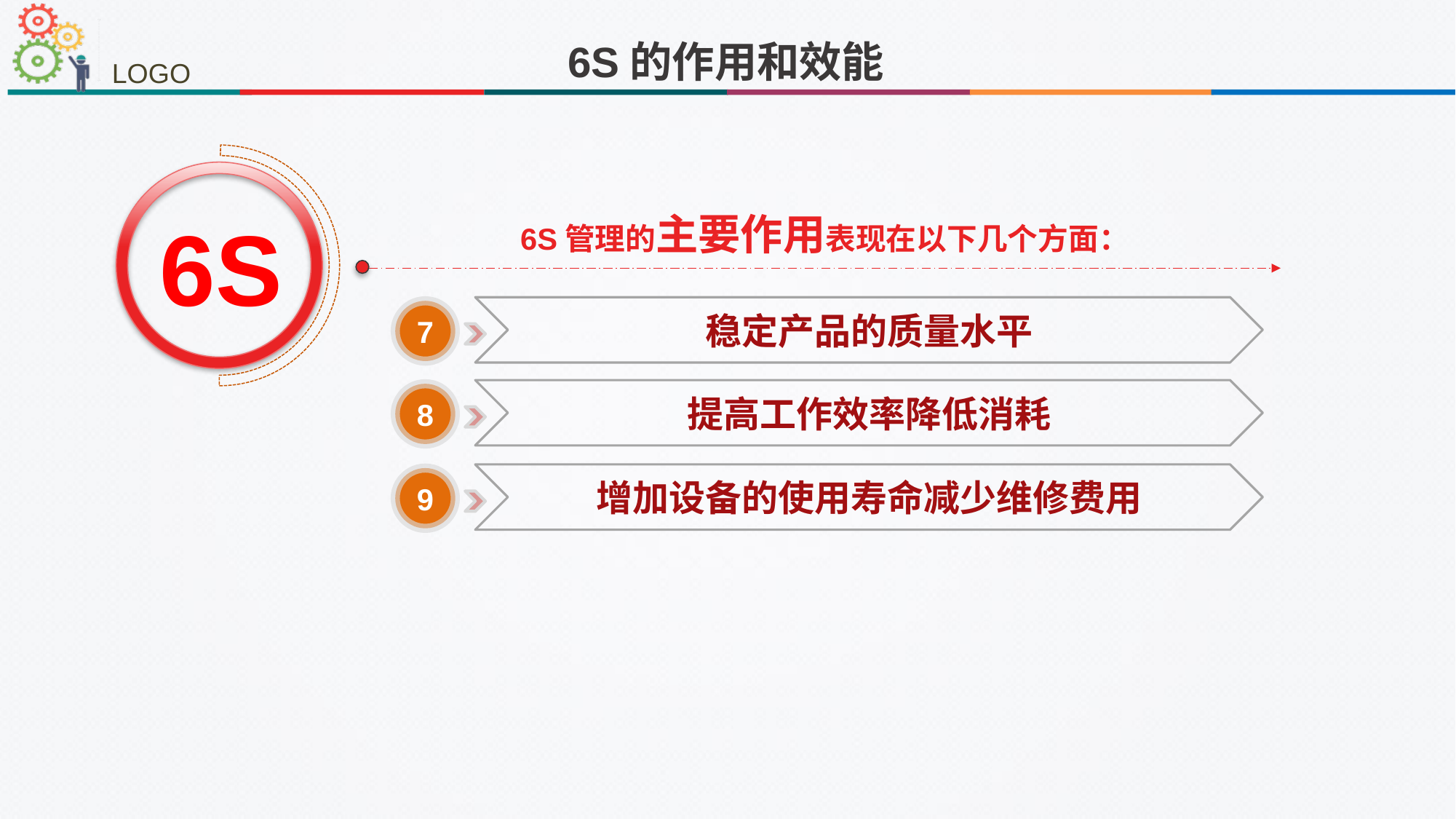

6S的作用和效能

6S
6S管理的主要作用表现在以下几个方面：

稳定产品的质量水平

7
提高工作效率降低消耗

8
增加设备的使用寿命减少维修费用

9